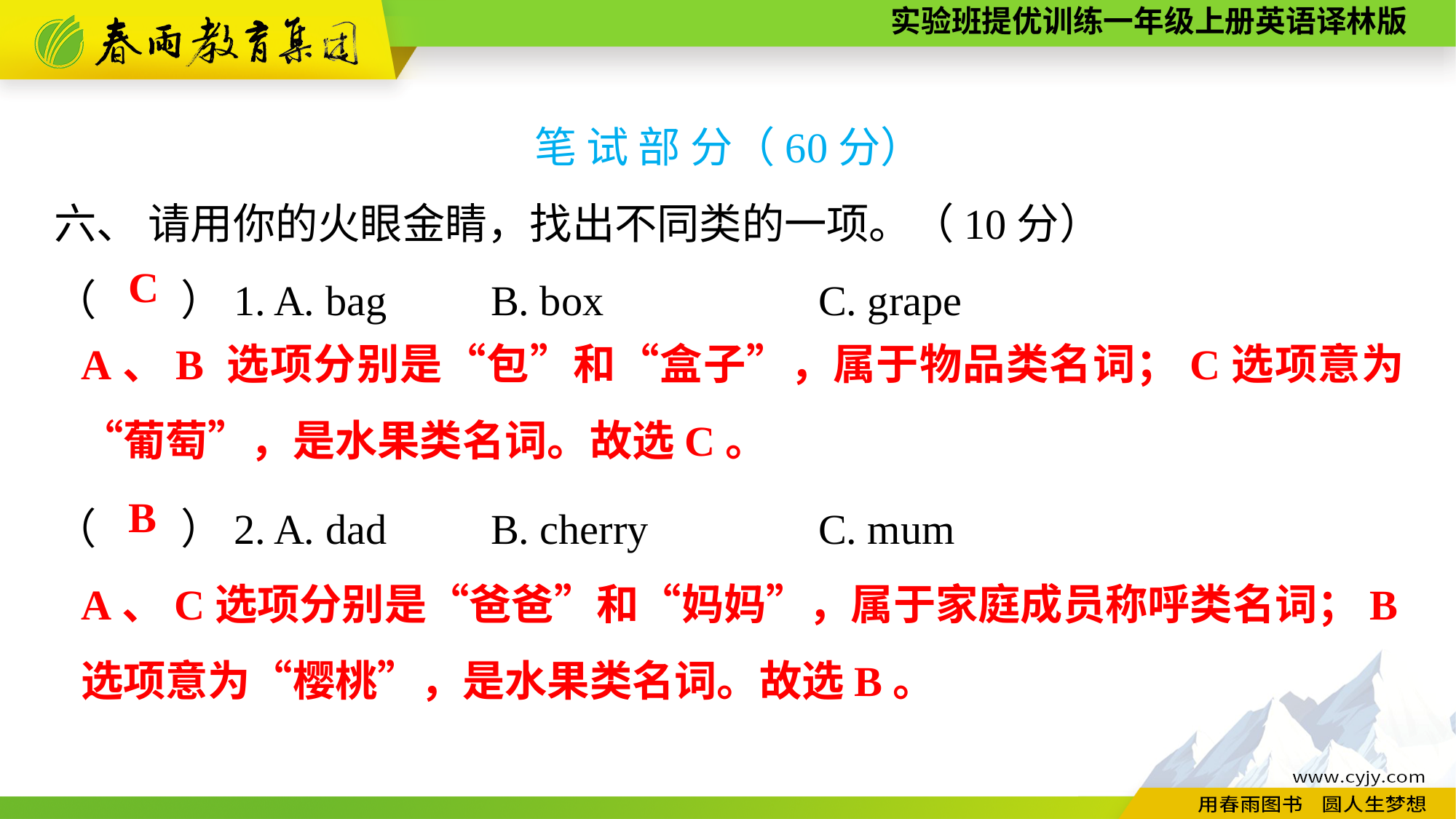

笔 试 部 分（60分）
六、 请用你的火眼金睛，找出不同类的一项。（10分）
（　　）1. A. bag	B. box		C. grape

（　　）2. A. dad	B. cherry		C. mum
C
A、B 选项分别是“包”和“盒子”，属于物品类名词；C选项意为“葡萄”，是水果类名词。故选C。
B
A、C选项分别是“爸爸”和“妈妈”，属于家庭成员称呼类名词；B选项意为“樱桃”，是水果类名词。故选B。